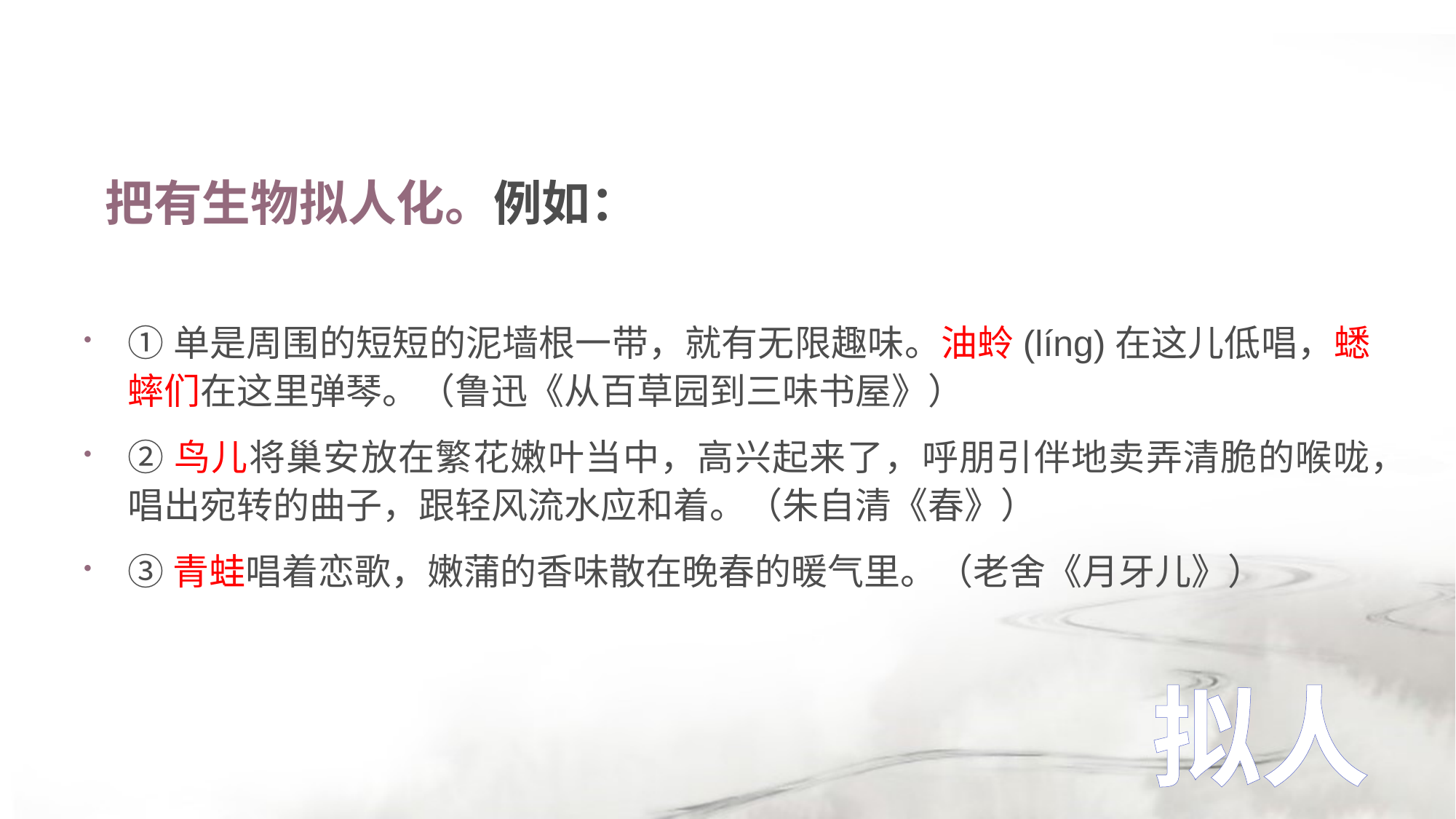

# 把有生物拟人化。例如：
①单是周围的短短的泥墙根一带，就有无限趣味。油蛉(líng)在这儿低唱，蟋蟀们在这里弹琴。（鲁迅《从百草园到三味书屋》）
②鸟儿将巢安放在繁花嫩叶当中，高兴起来了，呼朋引伴地卖弄清脆的喉咙，唱出宛转的曲子，跟轻风流水应和着。（朱自清《春》）
③青蛙唱着恋歌，嫩蒲的香味散在晚春的暖气里。（老舍《月牙儿》）
拟人